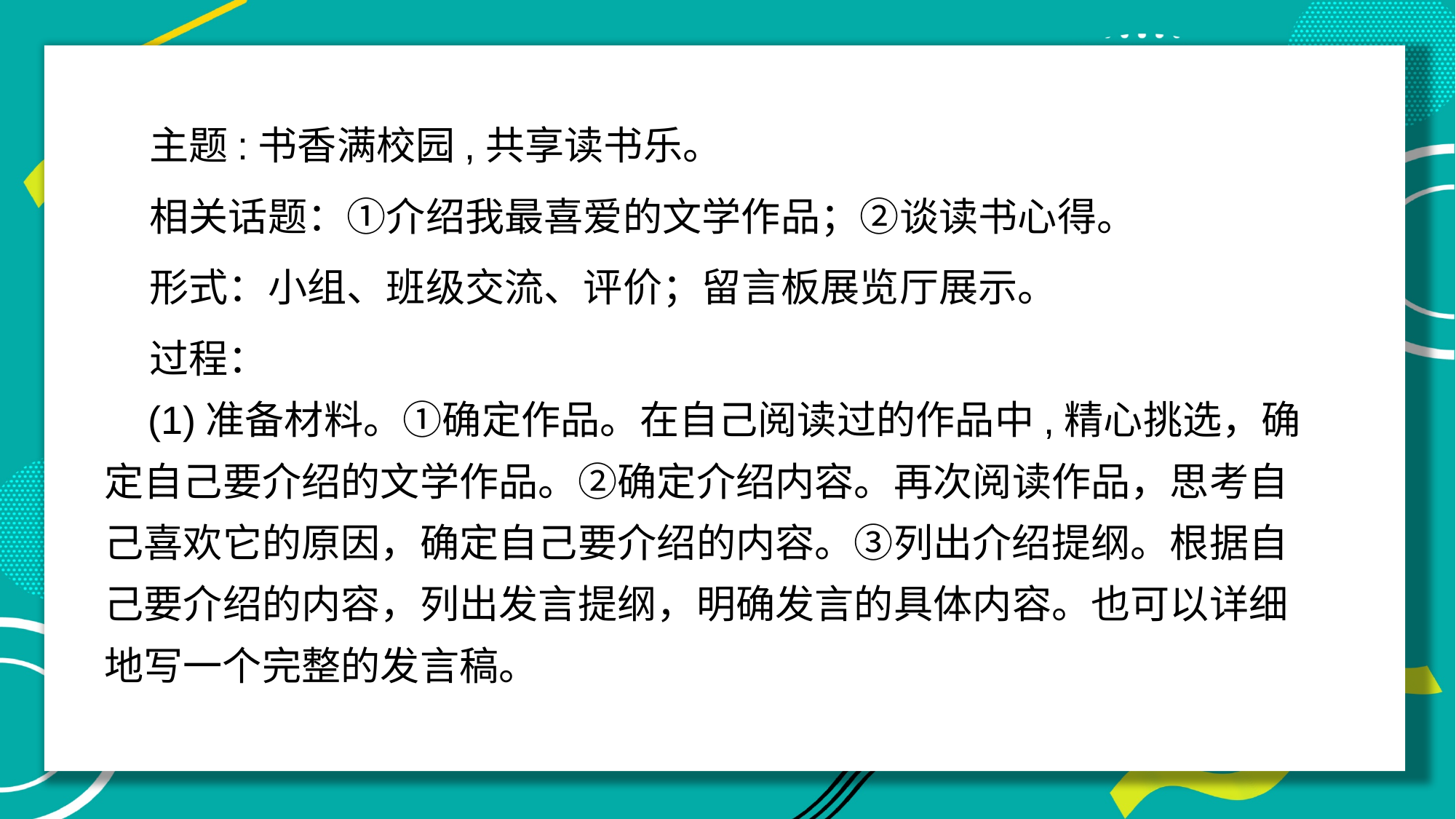

主题:书香满校园,共享读书乐。
    相关话题：①介绍我最喜爱的文学作品；②谈读书心得。
    形式：小组、班级交流、评价；留言板展览厅展示。
    过程：
    (1)准备材料。①确定作品。在自己阅读过的作品中,精心挑选，确定自己要介绍的文学作品。②确定介绍内容。再次阅读作品，思考自己喜欢它的原因，确定自己要介绍的内容。③列出介绍提纲。根据自己要介绍的内容，列出发言提纲，明确发言的具体内容。也可以详细地写一个完整的发言稿。